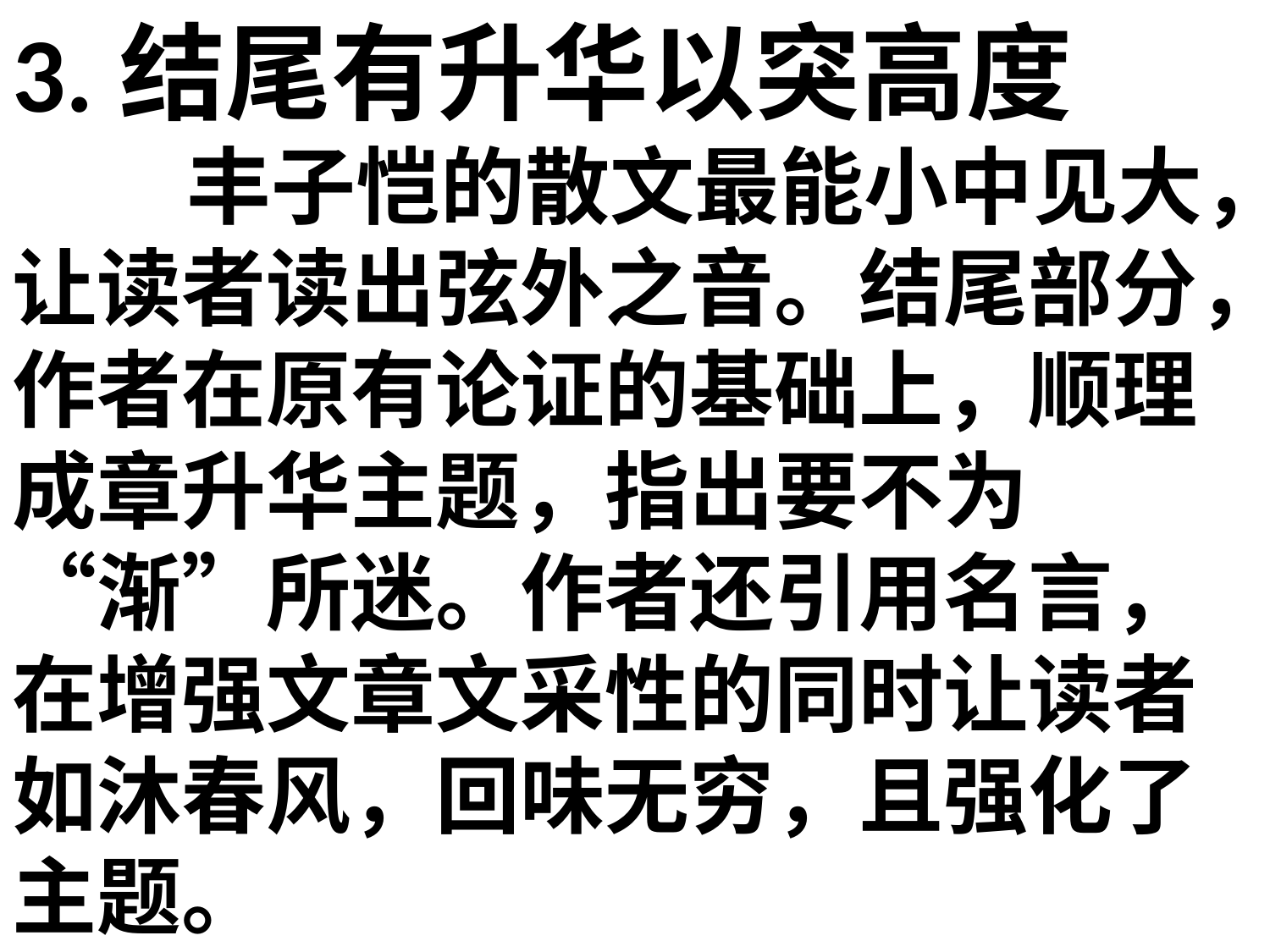

3.结尾有升华以突高度
        丰子恺的散文最能小中见大，让读者读出弦外之音。结尾部分，作者在原有论证的基础上，顺理成章升华主题，指出要不为“渐”所迷。作者还引用名言，在增强文章文采性的同时让读者如沐春风，回味无穷，且强化了主题。